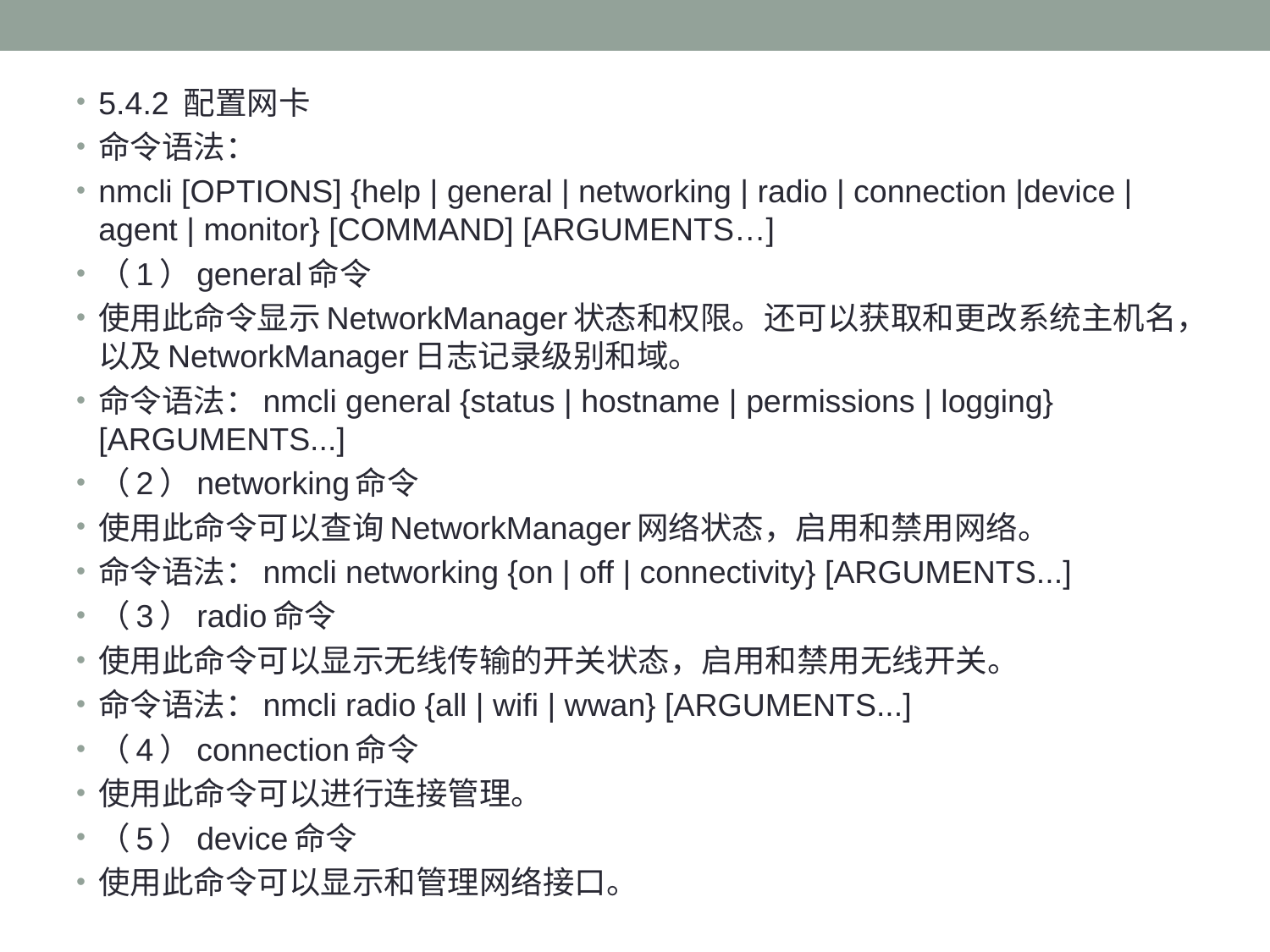

#
5.4.2 配置网卡
命令语法：
nmcli [OPTIONS] {help | general | networking | radio | connection |device |agent | monitor} [COMMAND] [ARGUMENTS…]
（1）general命令
使用此命令显示NetworkManager状态和权限。还可以获取和更改系统主机名，以及NetworkManager日志记录级别和域。
命令语法：nmcli general {status | hostname | permissions | logging} [ARGUMENTS...]
（2）networking命令
使用此命令可以查询NetworkManager网络状态，启用和禁用网络。
命令语法：nmcli networking {on | off | connectivity} [ARGUMENTS...]
（3）radio命令
使用此命令可以显示无线传输的开关状态，启用和禁用无线开关。
命令语法：nmcli radio {all | wifi | wwan} [ARGUMENTS...]
（4）connection命令
使用此命令可以进行连接管理。
（5）device命令
使用此命令可以显示和管理网络接口。